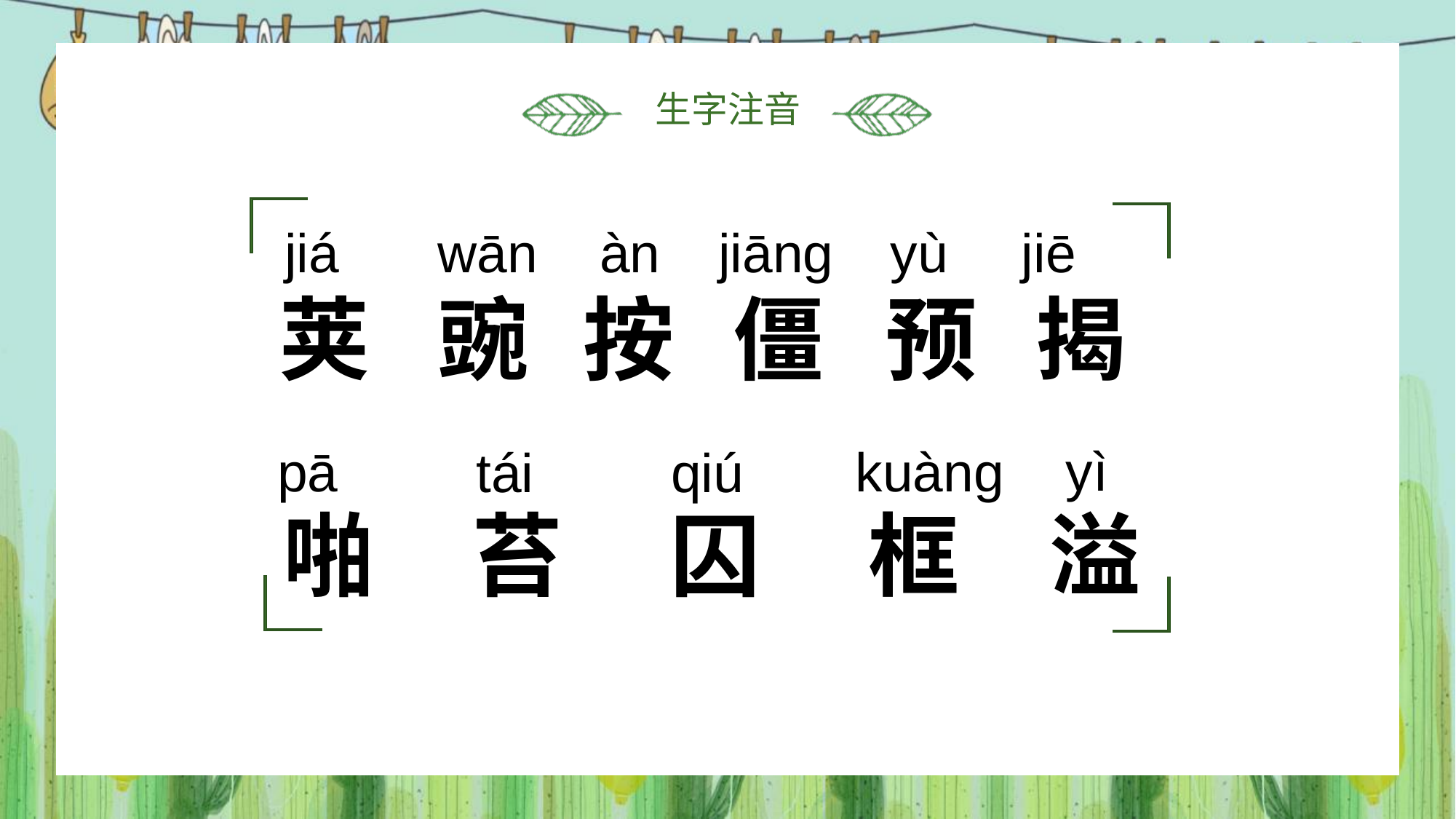

生字注音

jiá
wān
àn
jiānɡ
 yù
 jiē
荚
豌
按
僵
预
揭
yì
  pā
kuànɡ
tái
qiú
啪
苔
囚
框
溢